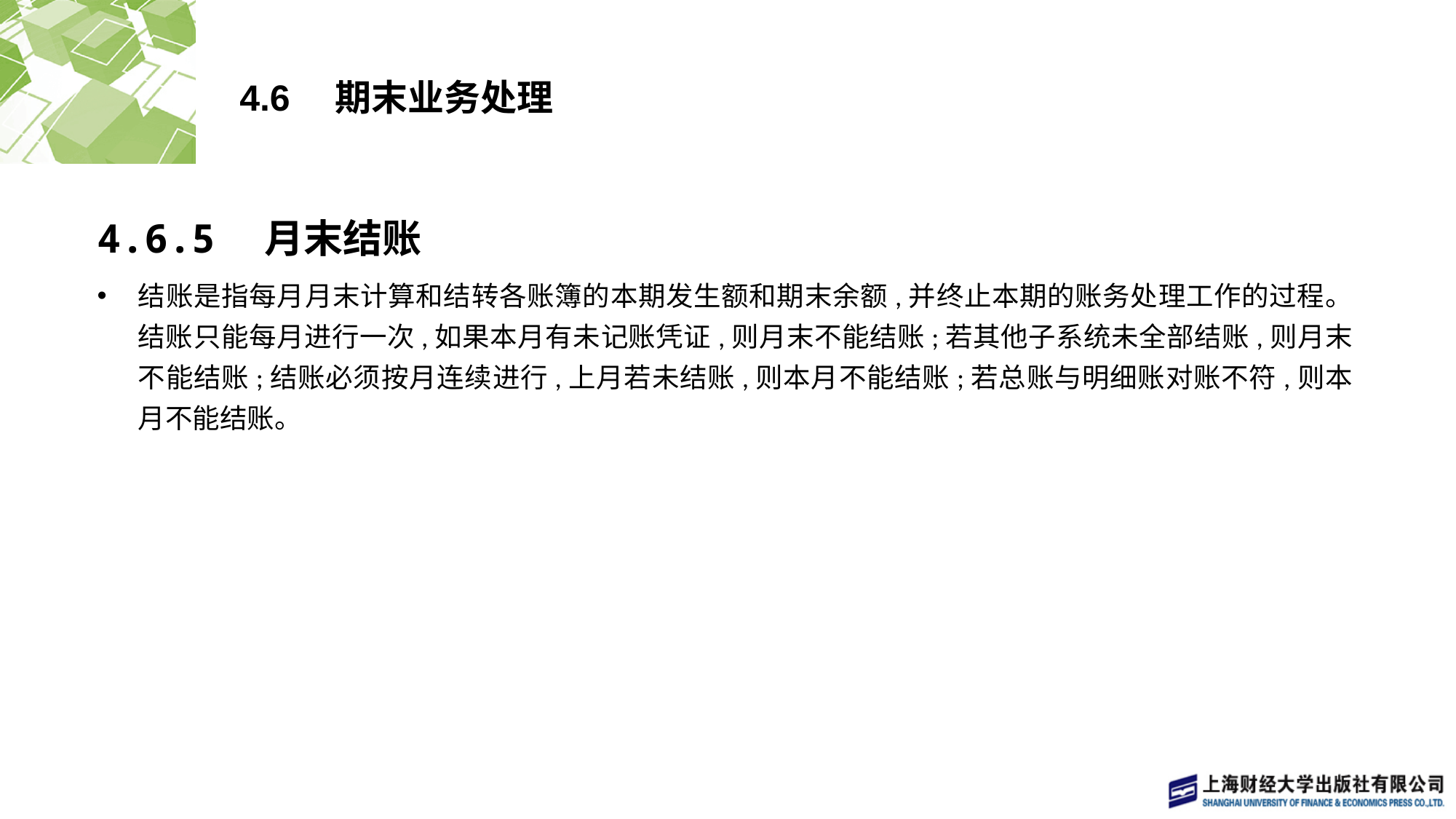

# 4.6　期末业务处理
4.6.5　月末结账
结账是指每月月末计算和结转各账簿的本期发生额和期末余额,并终止本期的账务处理工作的过程。结账只能每月进行一次,如果本月有未记账凭证,则月末不能结账;若其他子系统未全部结账,则月末不能结账;结账必须按月连续进行,上月若未结账,则本月不能结账;若总账与明细账对账不符,则本月不能结账。